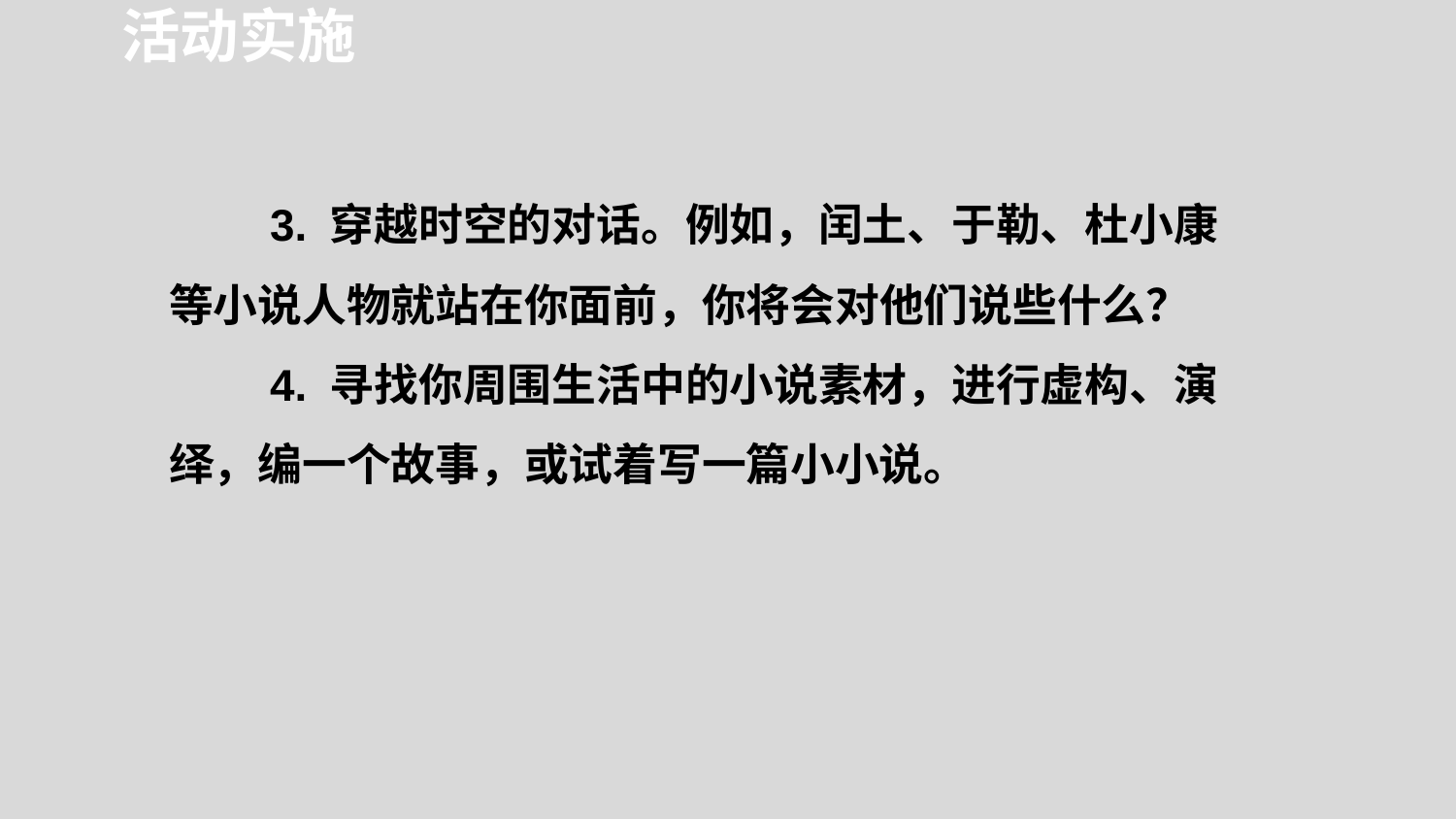

活动实施
3. 穿越时空的对话。例如，闰土、于勒、杜小康等小说人物就站在你面前，你将会对他们说些什么？
4. 寻找你周围生活中的小说素材，进行虚构、演绎，编一个故事，或试着写一篇小小说。